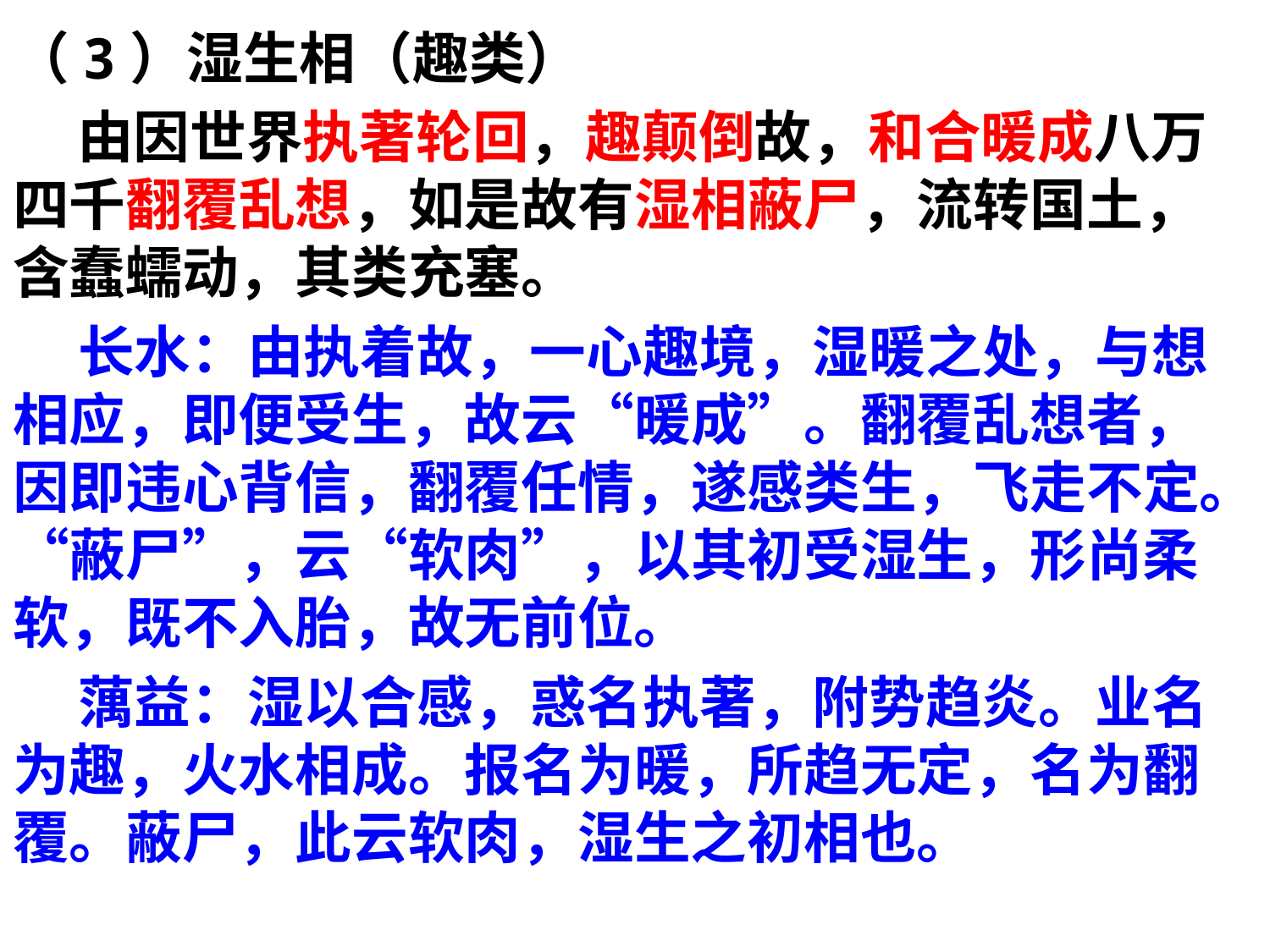

（3）湿生相（趣类）
    由因世界执著轮回，趣颠倒故，和合暖成八万四千翻覆乱想，如是故有湿相蔽尸，流转国土，含蠢蠕动，其类充塞。
    长水：由执着故，一心趣境，湿暖之处，与想相应，即便受生，故云“暖成”。翻覆乱想者，因即违心背信，翻覆任情，遂感类生，飞走不定。“蔽尸”，云“软肉”，以其初受湿生，形尚柔软，既不入胎，故无前位。
    蕅益：湿以合感，惑名执著，附势趋炎。业名为趣，火水相成。报名为暖，所趋无定，名为翻覆。蔽尸，此云软肉，湿生之初相也。